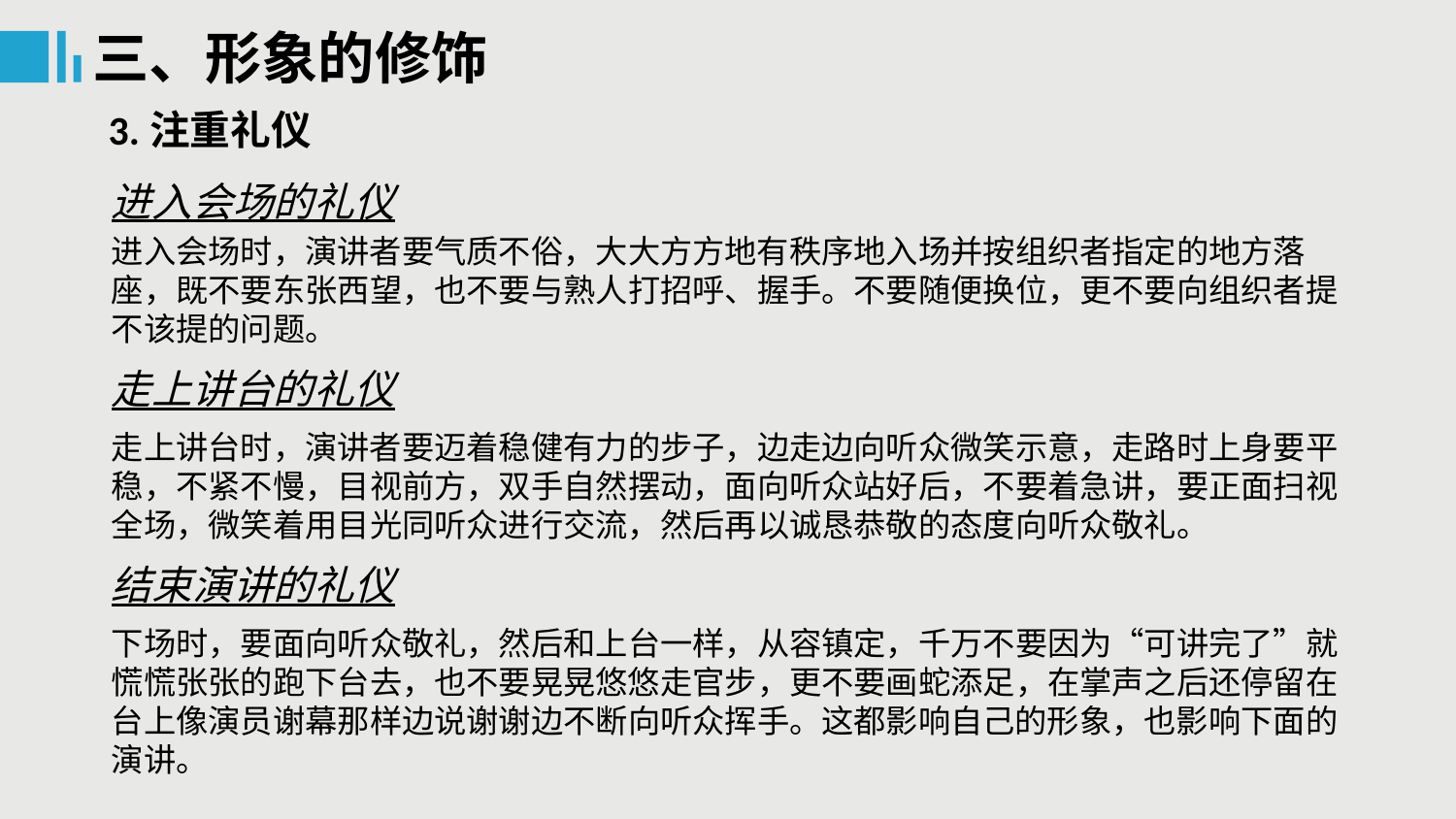

三、形象的修饰

3.注重礼仪
进入会场的礼仪
进入会场时，演讲者要气质不俗，大大方方地有秩序地入场并按组织者指定的地方落座，既不要东张西望，也不要与熟人打招呼、握手。不要随便换位，更不要向组织者提不该提的问题。
走上讲台的礼仪
走上讲台时，演讲者要迈着稳健有力的步子，边走边向听众微笑示意，走路时上身要平稳，不紧不慢，目视前方，双手自然摆动，面向听众站好后，不要着急讲，要正面扫视全场，微笑着用目光同听众进行交流，然后再以诚恳恭敬的态度向听众敬礼。
结束演讲的礼仪
下场时，要面向听众敬礼，然后和上台一样，从容镇定，千万不要因为“可讲完了”就慌慌张张的跑下台去，也不要晃晃悠悠走官步，更不要画蛇添足，在掌声之后还停留在台上像演员谢幕那样边说谢谢边不断向听众挥手。这都影响自己的形象，也影响下面的演讲。